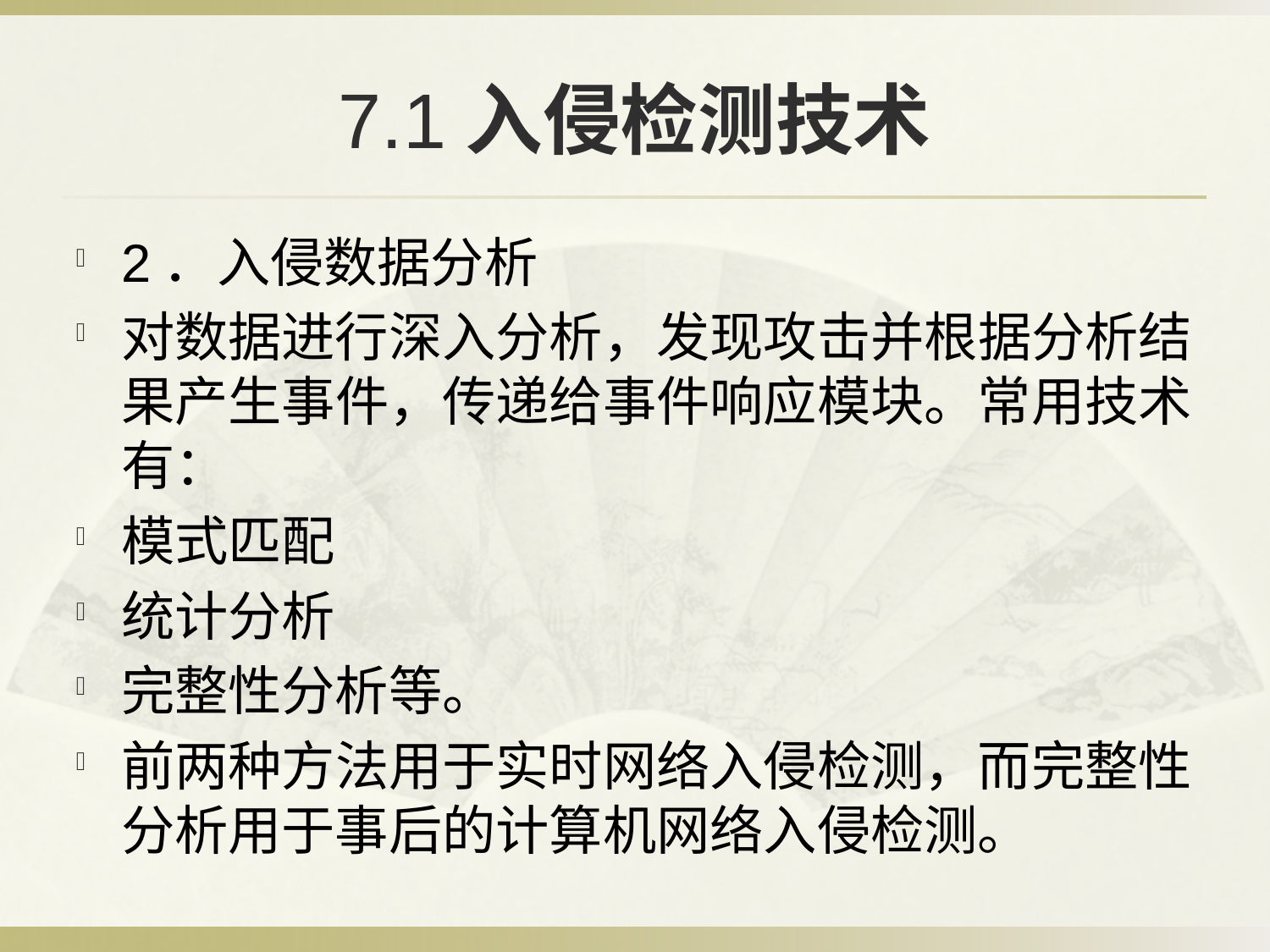

# 7.1入侵检测技术
2．入侵数据分析
对数据进行深入分析，发现攻击并根据分析结果产生事件，传递给事件响应模块。常用技术有：
模式匹配
统计分析
完整性分析等。
前两种方法用于实时网络入侵检测，而完整性分析用于事后的计算机网络入侵检测。